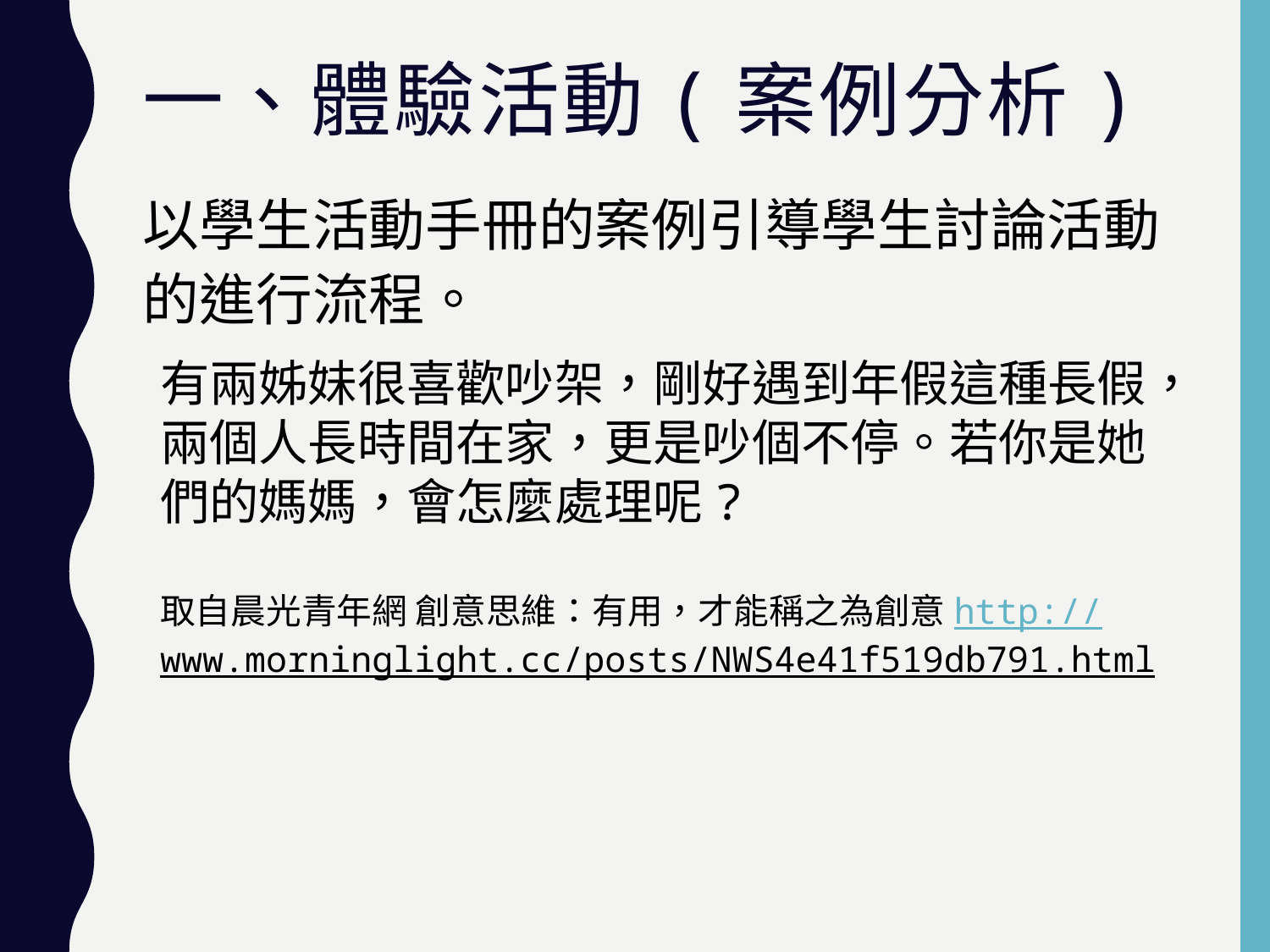

# 一、體驗活動(案例分析)
以學生活動手冊的案例引導學生討論活動的進行流程。
有兩姊妹很喜歡吵架，剛好遇到年假這種長假，兩個人長時間在家，更是吵個不停。若你是她們的媽媽，會怎麼處理呢?

取自晨光青年網 創意思維：有用，才能稱之為創意http://www.morninglight.cc/posts/NWS4e41f519db791.html